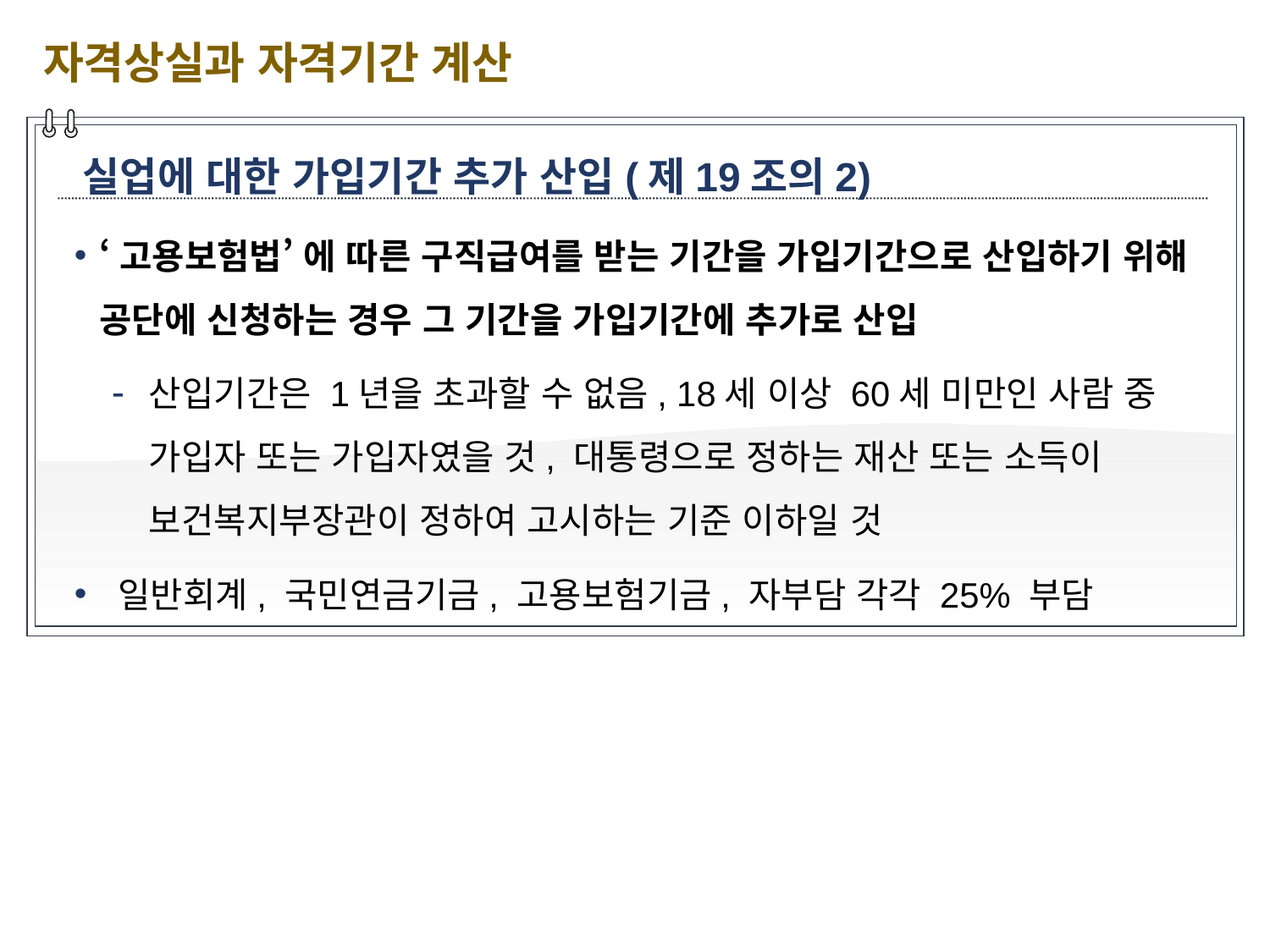

자격상실과 자격기간 계산

실업에 대한 가입기간 추가 산입(제19조의2)

‘고용보험법’ 에 따른 구직급여를 받는 기간을 가입기간으로 산입하기 위해 공단에 신청하는 경우 그 기간을 가입기간에 추가로 산입
산입기간은 1년을 초과할 수 없음, 18세 이상 60세 미만인 사람 중 가입자 또는 가입자였을 것, 대통령으로 정하는 재산 또는 소득이 보건복지부장관이 정하여 고시하는 기준 이하일 것
 일반회계, 국민연금기금, 고용보험기금, 자부담 각각 25% 부담